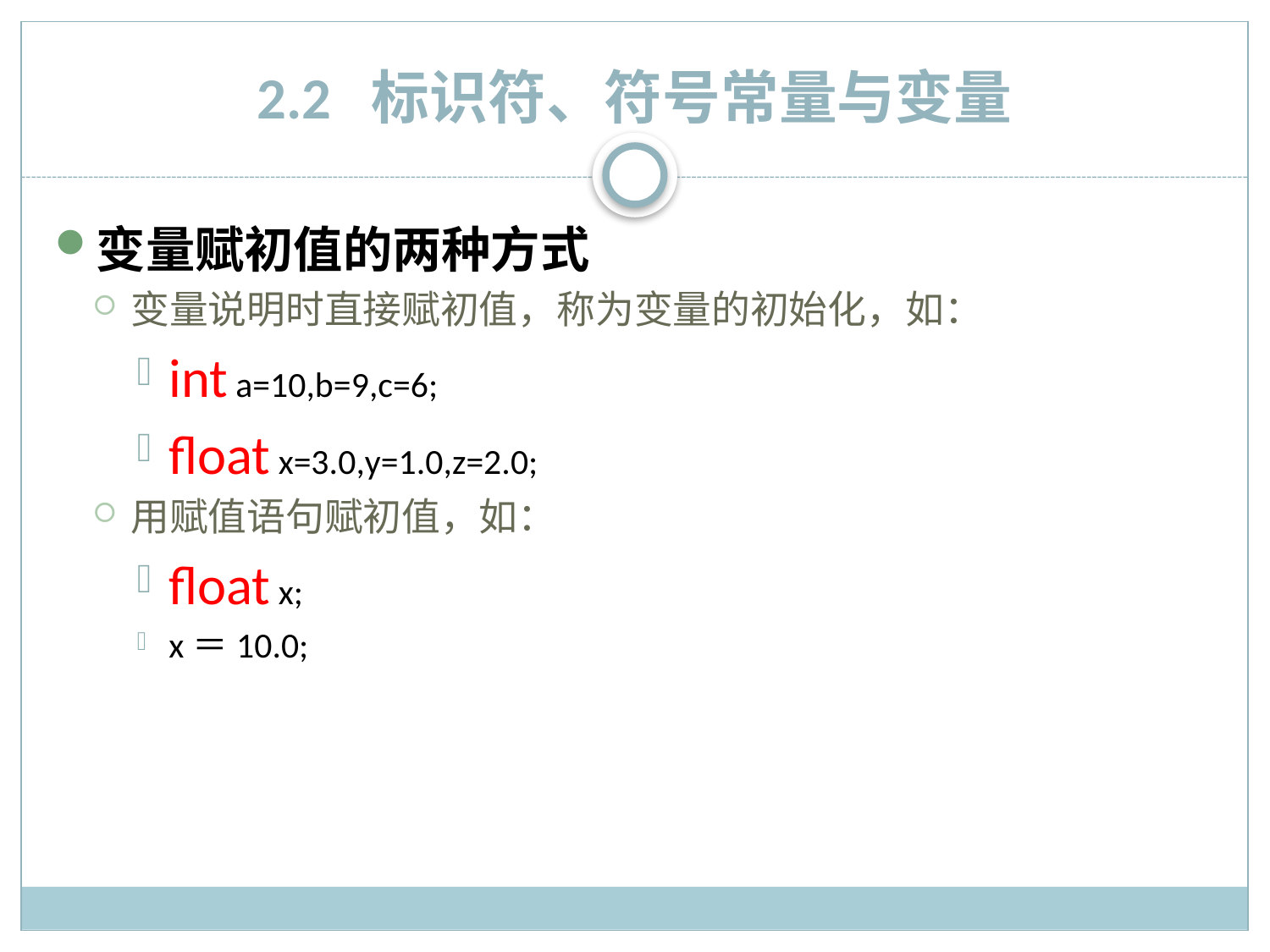

# 2.2  标识符、符号常量与变量
变量赋初值的两种方式
变量说明时直接赋初值，称为变量的初始化，如：
int a=10,b=9,c=6;
float x=3.0,y=1.0,z=2.0;
用赋值语句赋初值，如：
float x;
x＝10.0;